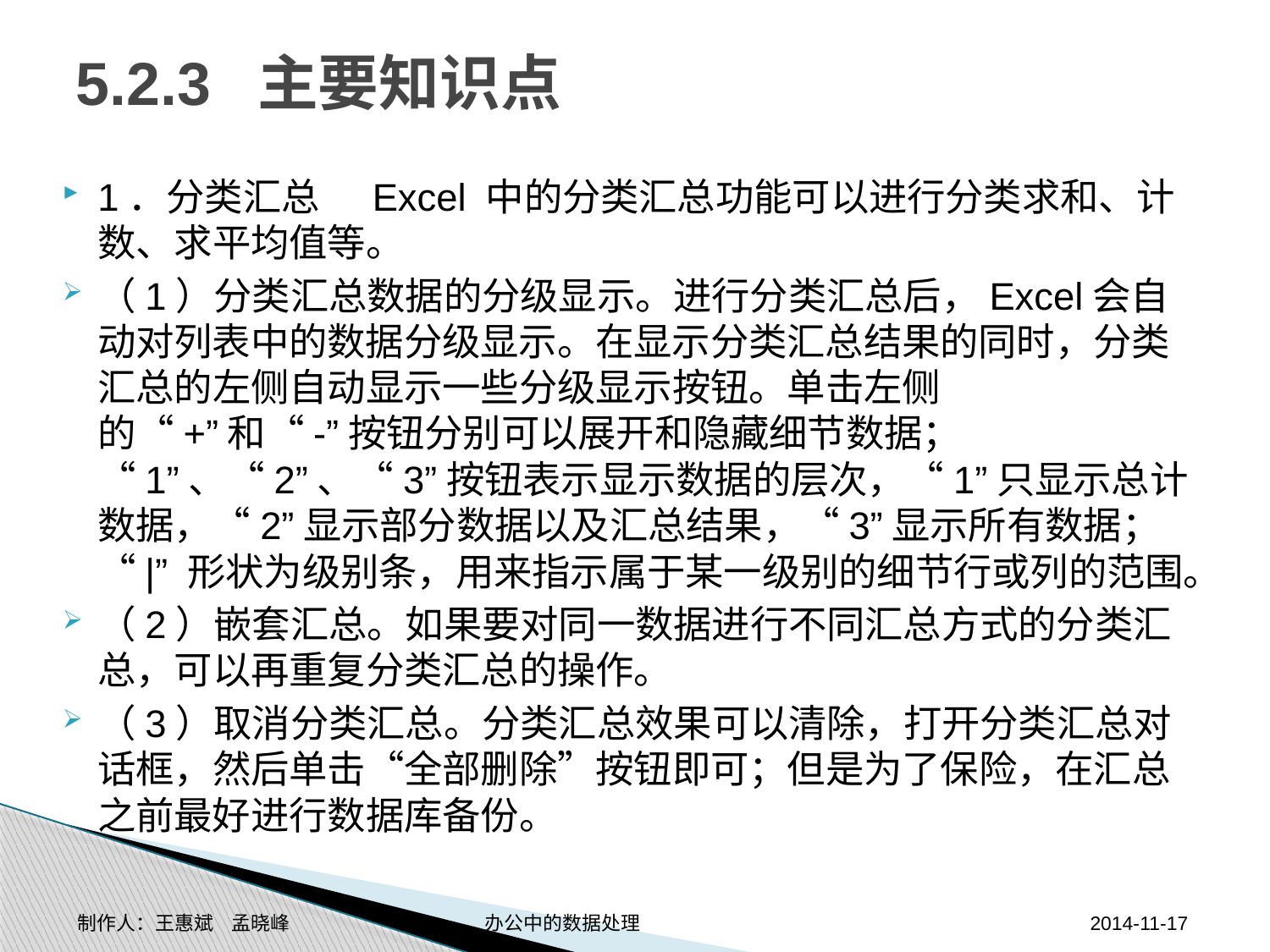

# 5.2.3  主要知识点
1．分类汇总     Excel 中的分类汇总功能可以进行分类求和、计数、求平均值等。
（1）分类汇总数据的分级显示。进行分类汇总后，Excel会自动对列表中的数据分级显示。在显示分类汇总结果的同时，分类汇总的左侧自动显示一些分级显示按钮。单击左侧的“+”和“-”按钮分别可以展开和隐藏细节数据； “1”、“2”、“3”按钮表示显示数据的层次，“1”只显示总计数据，“2”显示部分数据以及汇总结果，“3”显示所有数据； “|” 形状为级别条，用来指示属于某一级别的细节行或列的范围。
（2）嵌套汇总。如果要对同一数据进行不同汇总方式的分类汇总，可以再重复分类汇总的操作。
（3）取消分类汇总。分类汇总效果可以清除，打开分类汇总对话框，然后单击“全部删除”按钮即可；但是为了保险，在汇总之前最好进行数据库备份。

制作人：王惠斌    孟晓峰                                            办公中的数据处理
2014-11-17